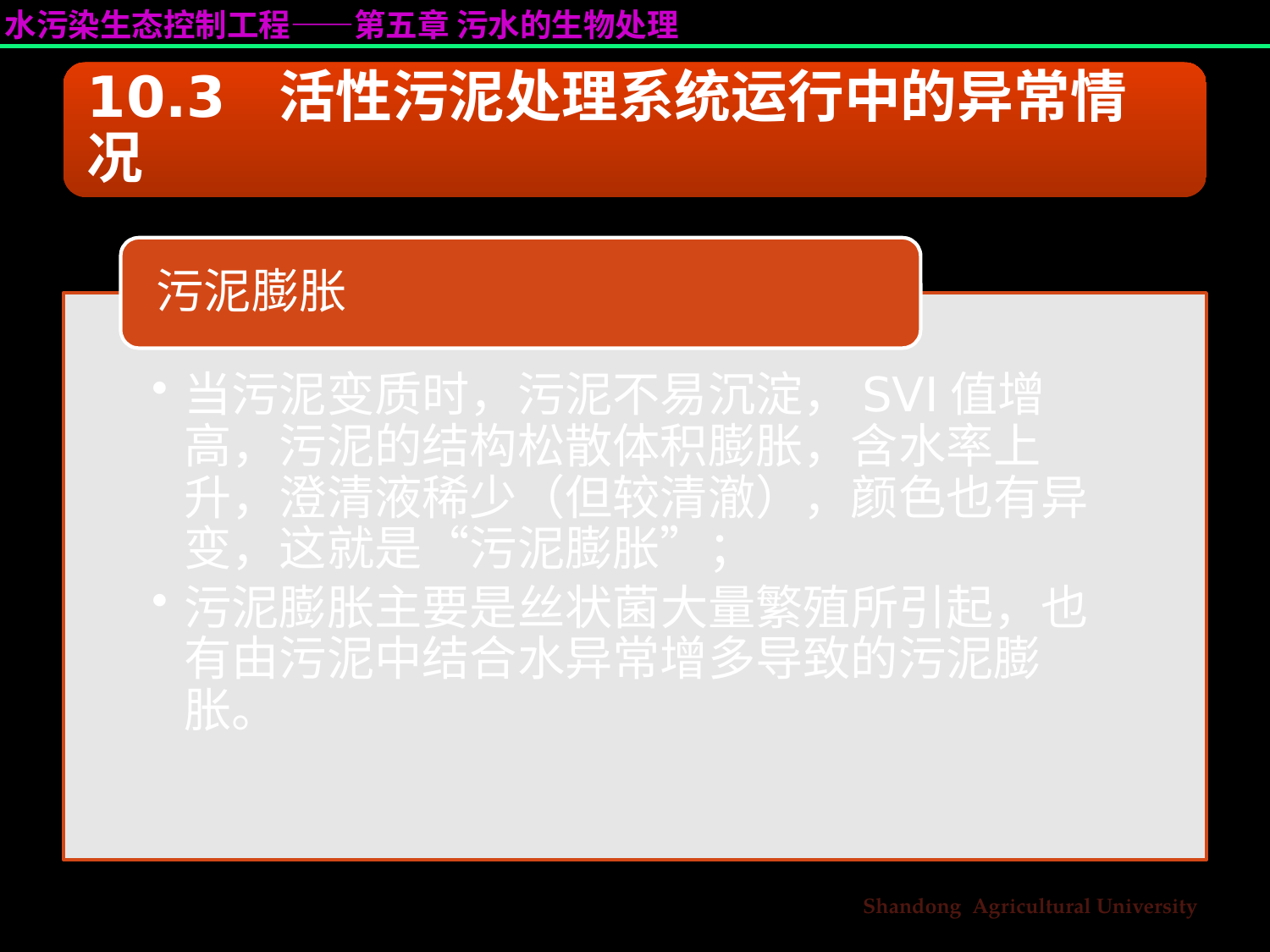

10.3  活性污泥处理系统运行中的异常情况
当污泥变质时，污泥不易沉淀，SVI值增高，污泥的结构松散体积膨胀，含水率上升，澄清液稀少（但较清澈），颜色也有异变，这就是“污泥膨胀”；
污泥膨胀主要是丝状菌大量繁殖所引起，也有由污泥中结合水异常增多导致的污泥膨胀。
污泥膨胀